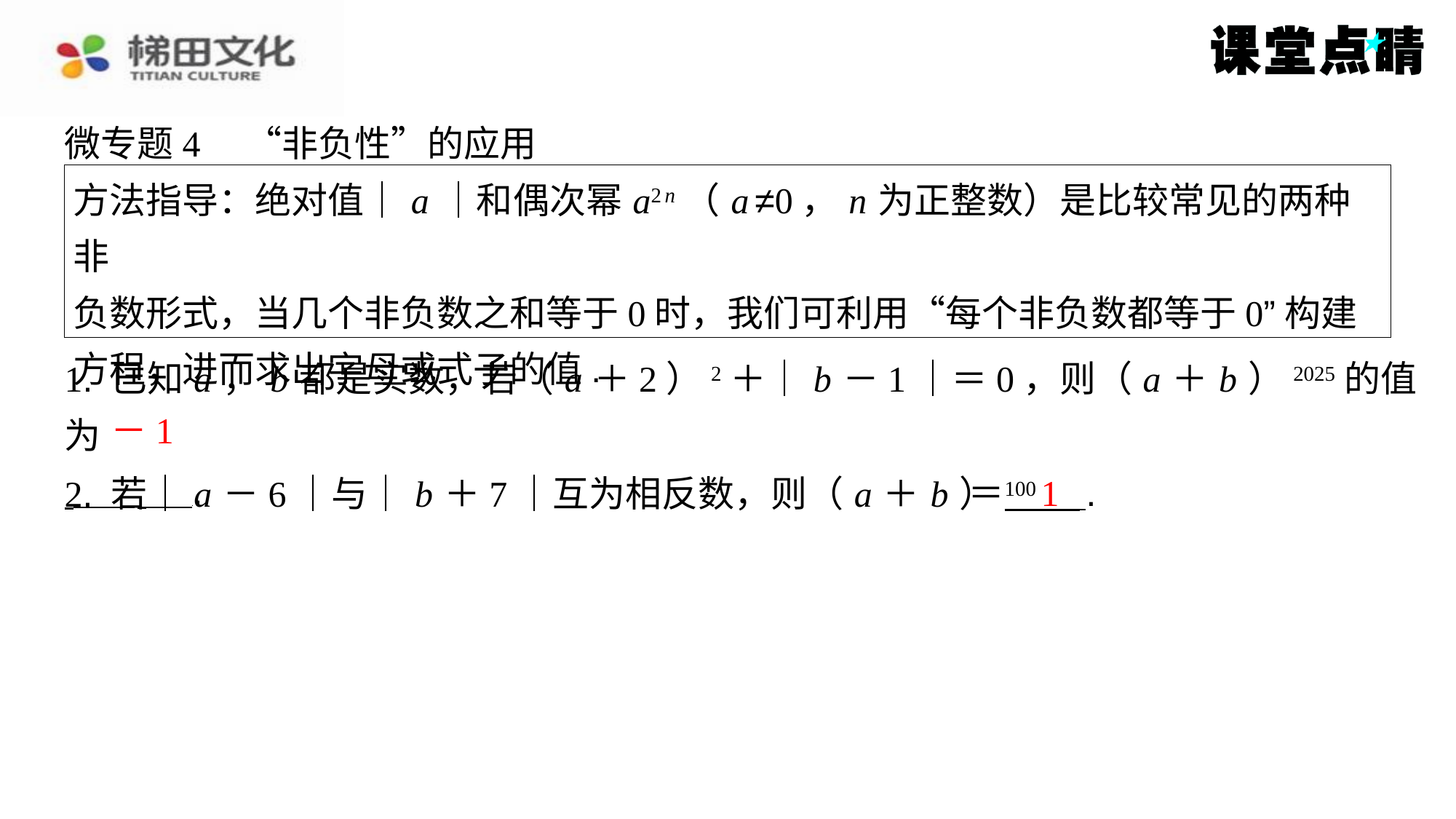

微专题4　“非负性”的应用
方法指导：绝对值｜ a ｜和偶次幂 a2 n （ a ≠0， n 为正整数）是比较常见的两种非
负数形式，当几个非负数之和等于0时，我们可利用“每个非负数都等于0”构建
方程，进而求出字母或式子的值.
1. 已知 a ， b 都是实数，若（ a ＋2）2＋｜ b －1｜＝0，则（ a ＋ b ）2025的值为
          ⁠        ⁠.
－1
1
＝            ⁠.
2. 若｜ a －6｜与｜ b ＋7｜互为相反数，则（ a ＋ b ）100